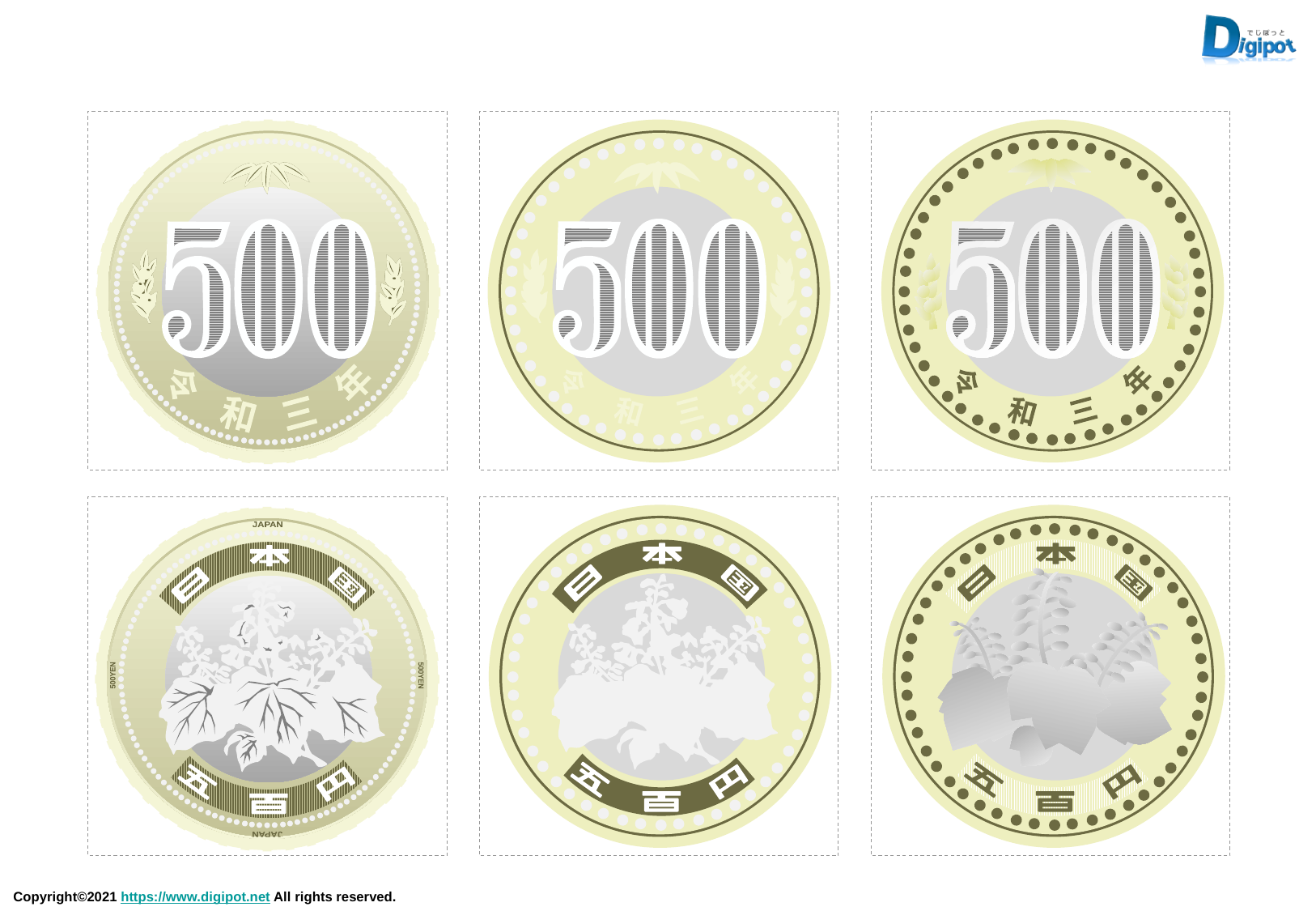

年
令
和
三

年
令
和
三

年
令
和
三

JAPAN

500YEN
500YEN
JAPAN